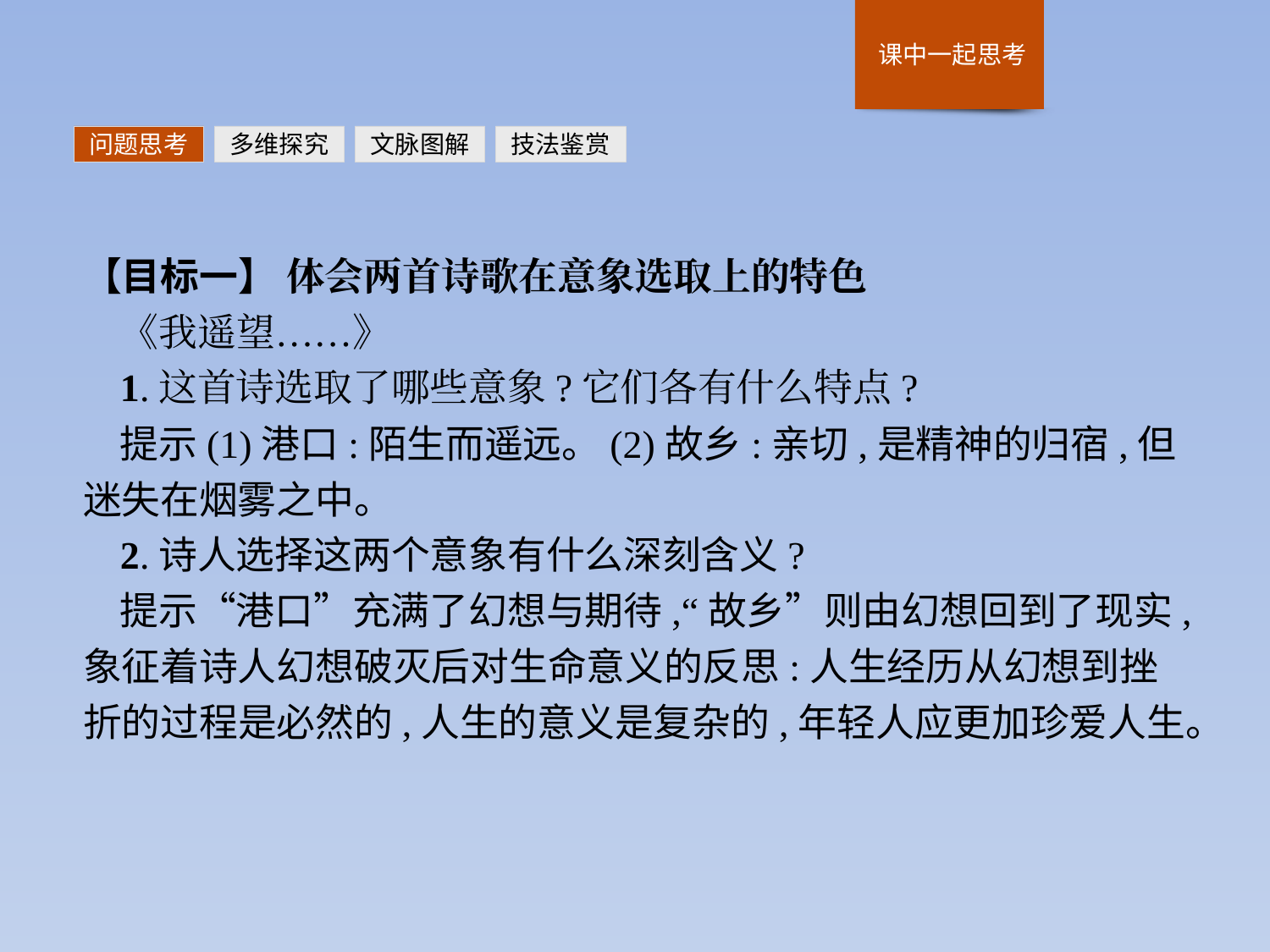

问题思考
多维探究
文脉图解
技法鉴赏
【目标一】 体会两首诗歌在意象选取上的特色
《我遥望……》
1.这首诗选取了哪些意象?它们各有什么特点?
提示(1)港口:陌生而遥远。(2)故乡:亲切,是精神的归宿,但迷失在烟雾之中。
2.诗人选择这两个意象有什么深刻含义?
提示“港口”充满了幻想与期待,“故乡”则由幻想回到了现实,象征着诗人幻想破灭后对生命意义的反思:人生经历从幻想到挫折的过程是必然的,人生的意义是复杂的,年轻人应更加珍爱人生。